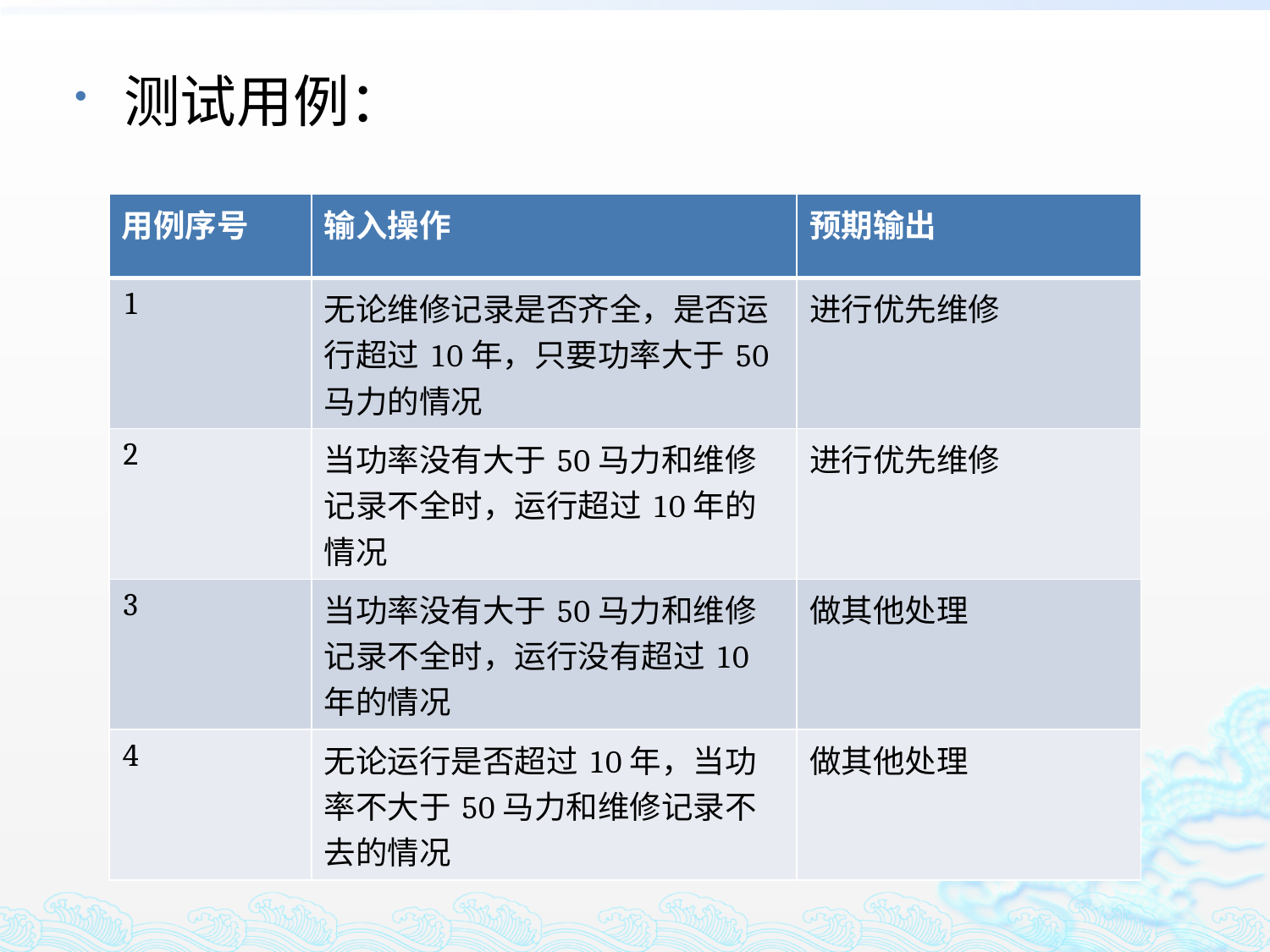

测试用例：

| 用例序号 | 输入操作 | 预期输出 |
| --- | --- | --- |
| 1 | 无论维修记录是否齐全，是否运行超过10年，只要功率大于50马力的情况 | 进行优先维修 |
| 2 | 当功率没有大于50马力和维修记录不全时，运行超过10年的情况 | 进行优先维修 |
| 3 | 当功率没有大于50马力和维修记录不全时，运行没有超过10年的情况 | 做其他处理 |
| 4 | 无论运行是否超过10年，当功率不大于50马力和维修记录不去的情况 | 做其他处理 |